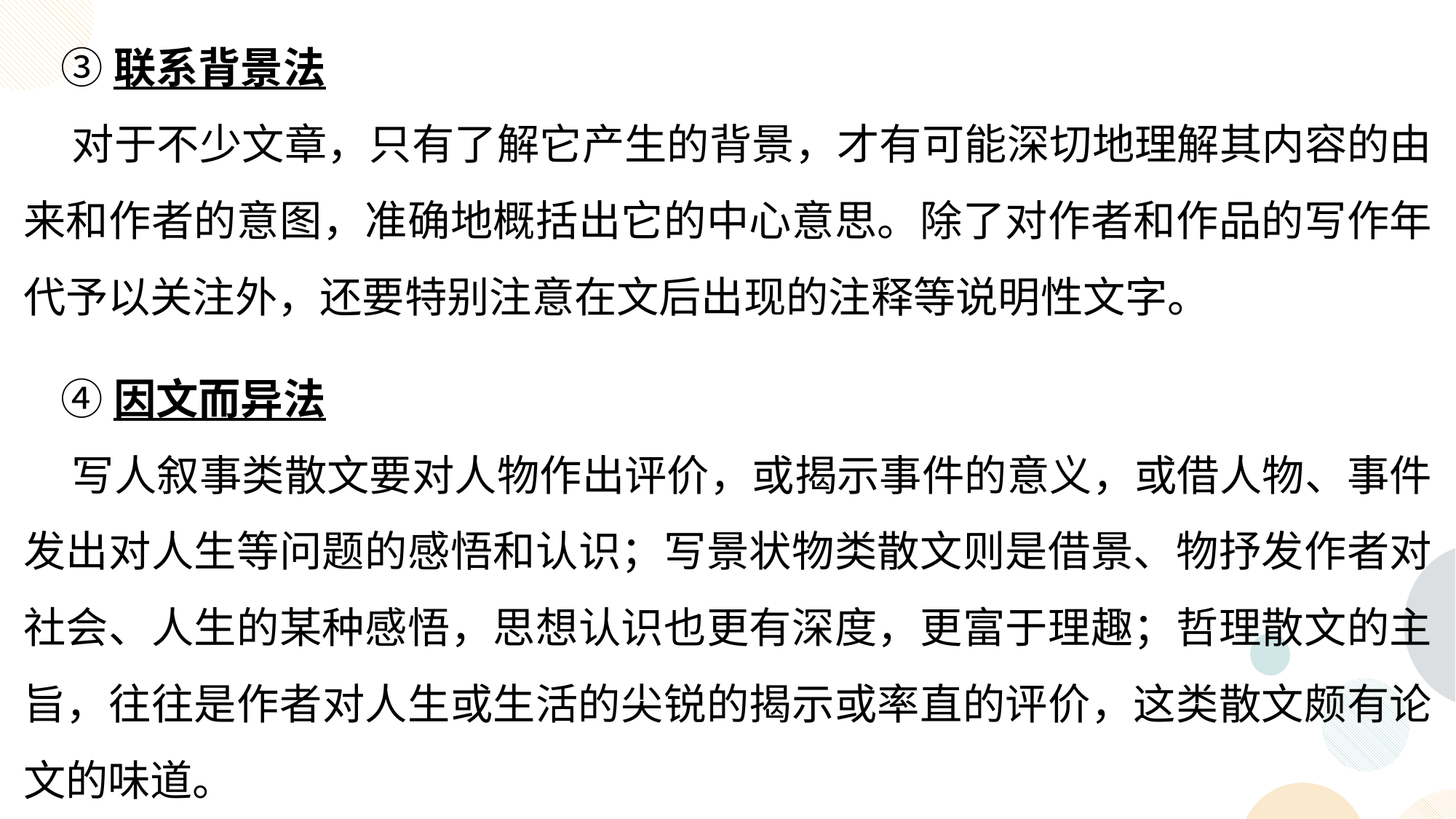

③联系背景法
    对于不少文章，只有了解它产生的背景，才有可能深切地理解其内容的由来和作者的意图，准确地概括出它的中心意思。除了对作者和作品的写作年代予以关注外，还要特别注意在文后出现的注释等说明性文字。

    ④因文而异法
    写人叙事类散文要对人物作出评价，或揭示事件的意义，或借人物、事件发出对人生等问题的感悟和认识；写景状物类散文则是借景、物抒发作者对社会、人生的某种感悟，思想认识也更有深度，更富于理趣；哲理散文的主旨，往往是作者对人生或生活的尖锐的揭示或率直的评价，这类散文颇有论文的味道。